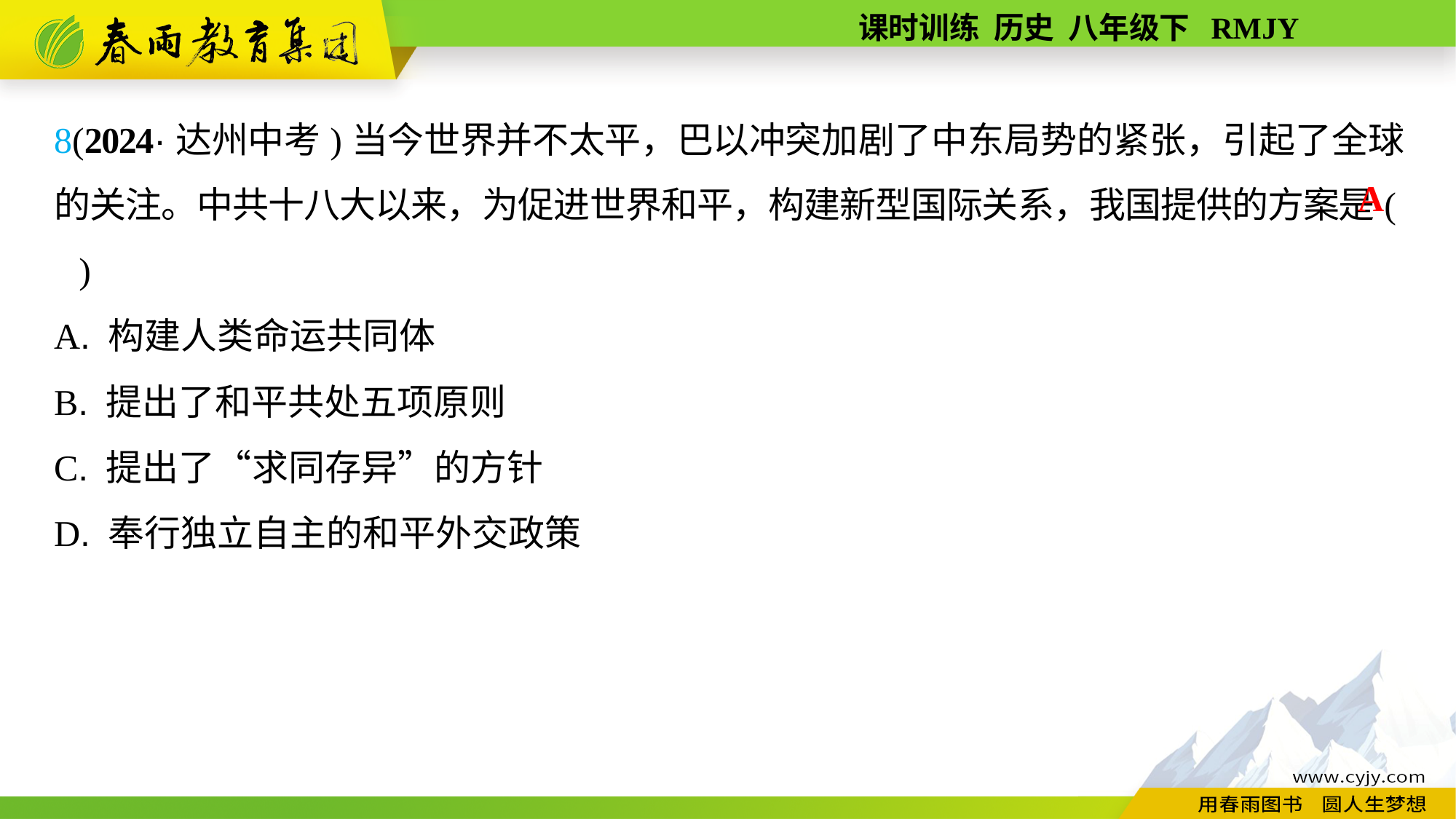

8(2024·达州中考)当今世界并不太平，巴以冲突加剧了中东局势的紧张，引起了全球的关注。中共十八大以来，为促进世界和平，构建新型国际关系，我国提供的方案是(     )
A. 构建人类命运共同体
B. 提出了和平共处五项原则
C. 提出了“求同存异”的方针
D. 奉行独立自主的和平外交政策
A